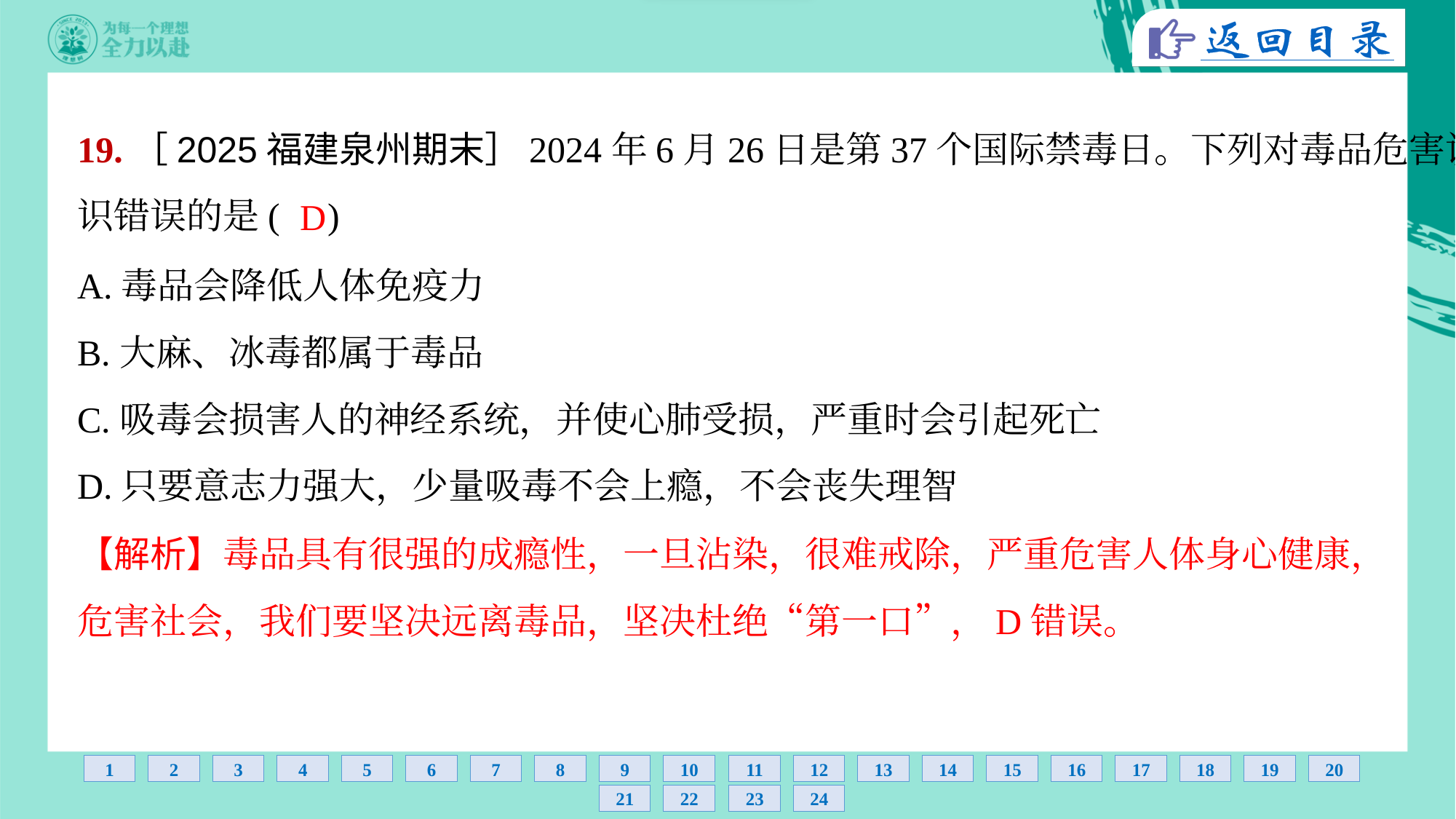

19.［2025福建泉州期末］2024年6月26日是第37个国际禁毒日。下列对毒品危害认
识错误的是(     )
D
A.毒品会降低人体免疫力
B.大麻、冰毒都属于毒品
C.吸毒会损害人的神经系统，并使心肺受损，严重时会引起死亡
D.只要意志力强大，少量吸毒不会上瘾，不会丧失理智
【解析】毒品具有很强的成瘾性，一旦沾染，很难戒除，严重危害人体身心健康，
危害社会，我们要坚决远离毒品，坚决杜绝“第一口”，D错误。